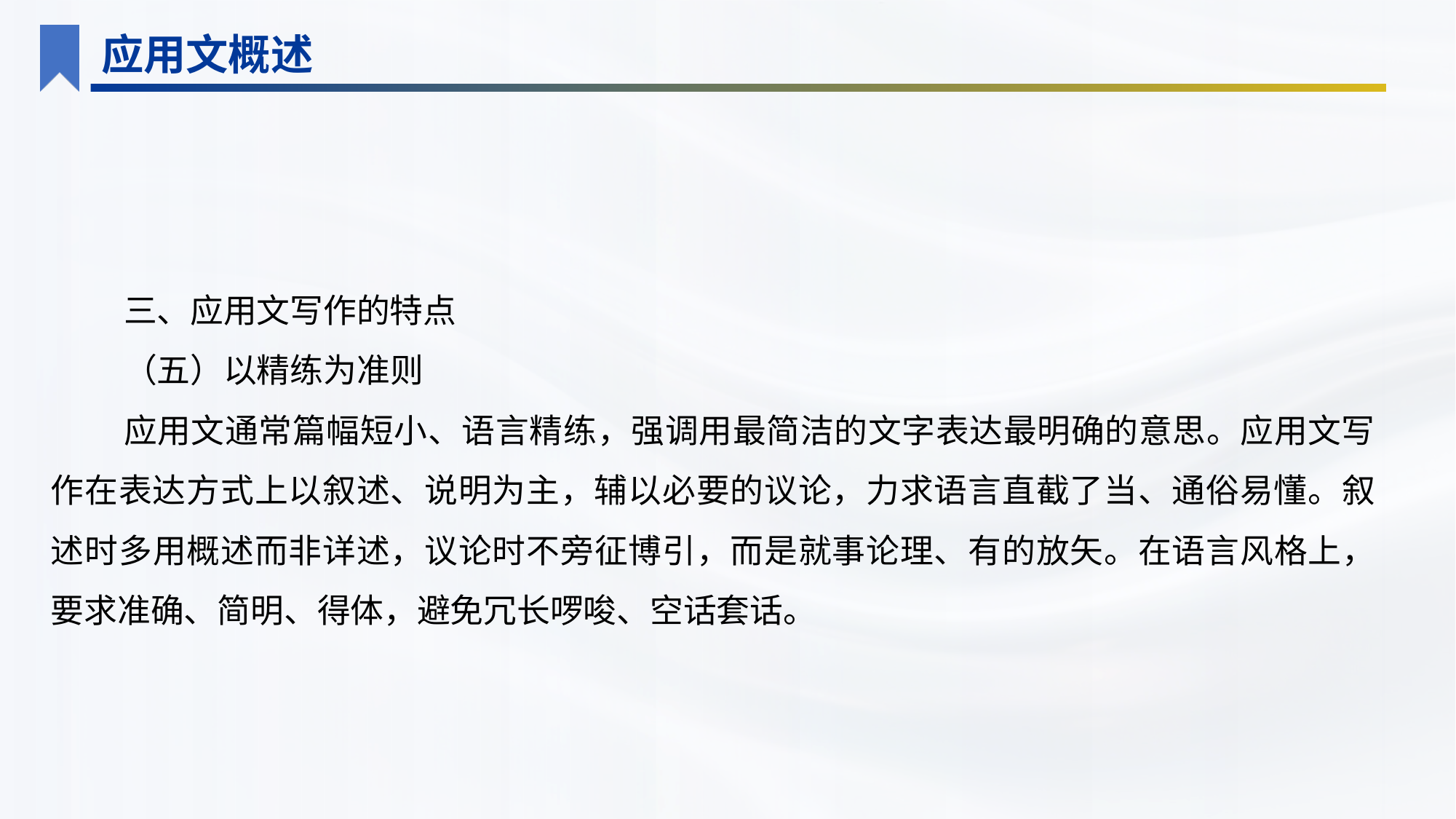

应用文概述
三、应用文写作的特点
（五）以精练为准则
应用文通常篇幅短小、语言精练，强调用最简洁的文字表达最明确的意思。应用文写作在表达方式上以叙述、说明为主，辅以必要的议论，力求语言直截了当、通俗易懂。叙述时多用概述而非详述，议论时不旁征博引，而是就事论理、有的放矢。在语言风格上，要求准确、简明、得体，避免冗长啰唆、空话套话。